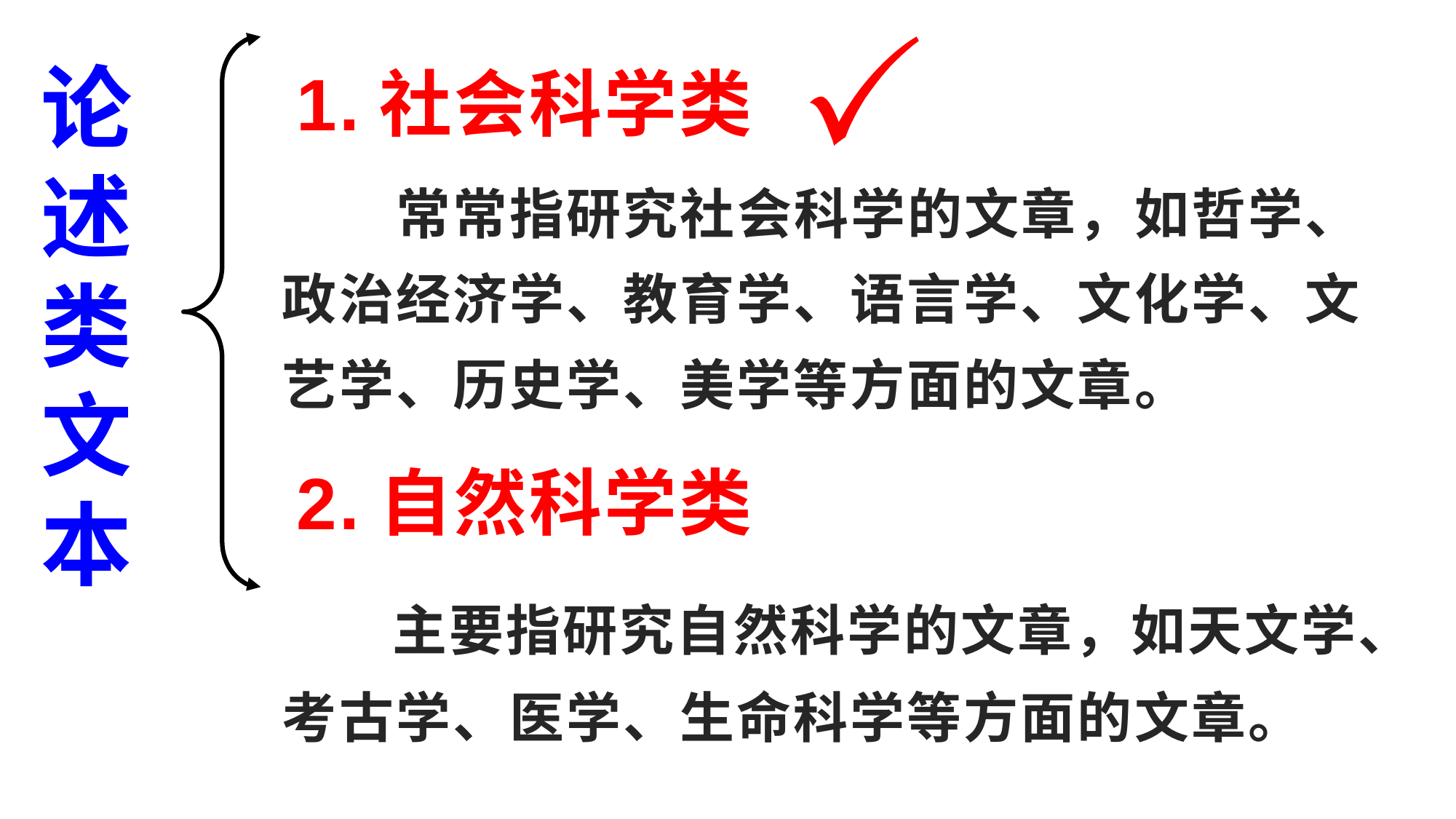

1.社会科学类
           常常指研究社会科学的文章，如哲学、政治经济学、教育学、语言学、文化学、文艺学、历史学、美学等方面的文章。
  2.自然科学类
       主要指研究自然科学的文章，如天文学、考古学、医学、生命科学等方面的文章。

论述类文本